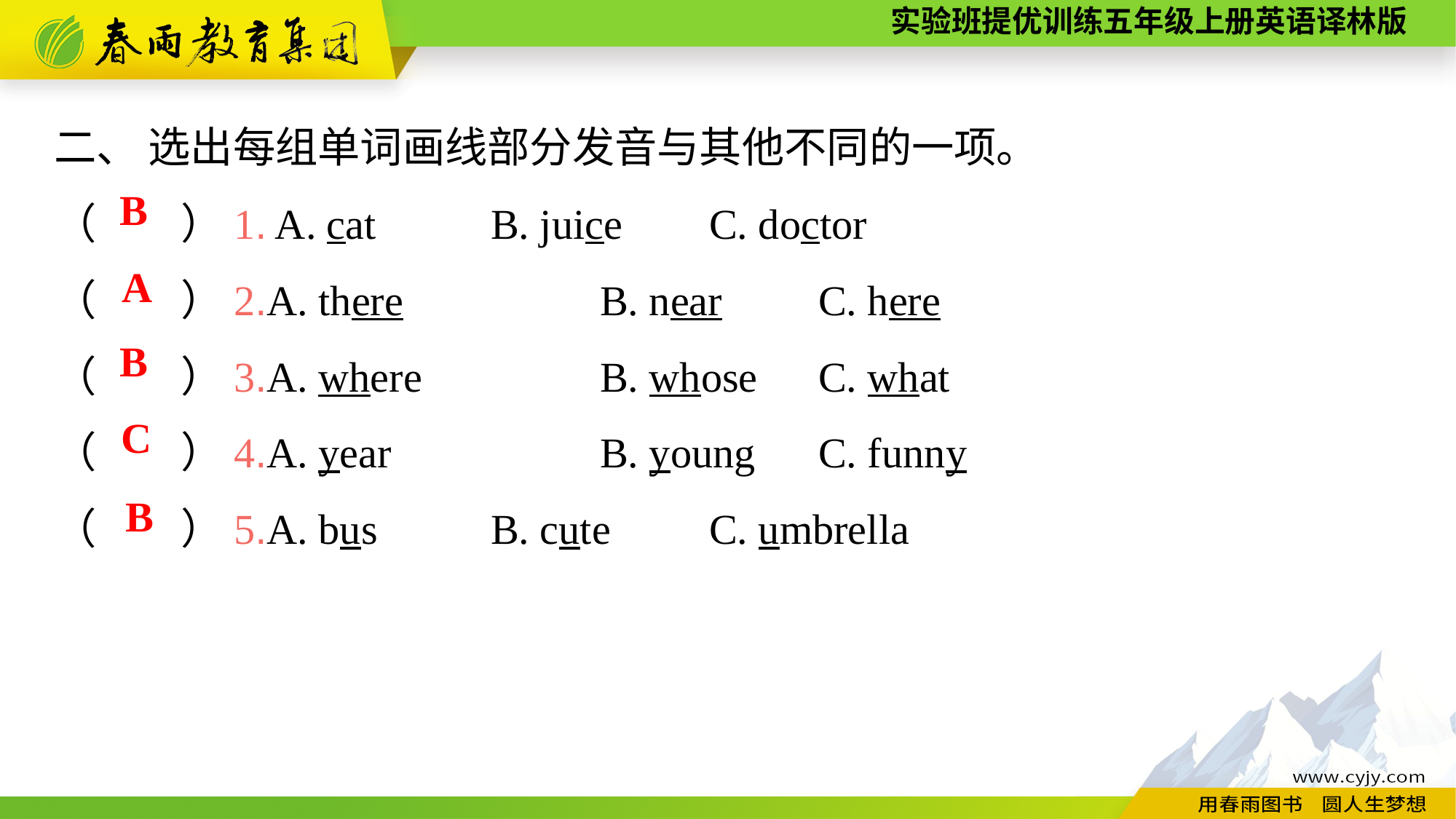

二、 选出每组单词画线部分发音与其他不同的一项。
（　　）1. A. cat		B. juice	C. doctor
（　　）2.A. there		B. near	C. here
（　　）3.A. where		B. whose	C. what
（　　）4.A. year		B. young	C. funny
（　　）5.A. bus		B. cute	C. umbrella
B
A
B
C
B